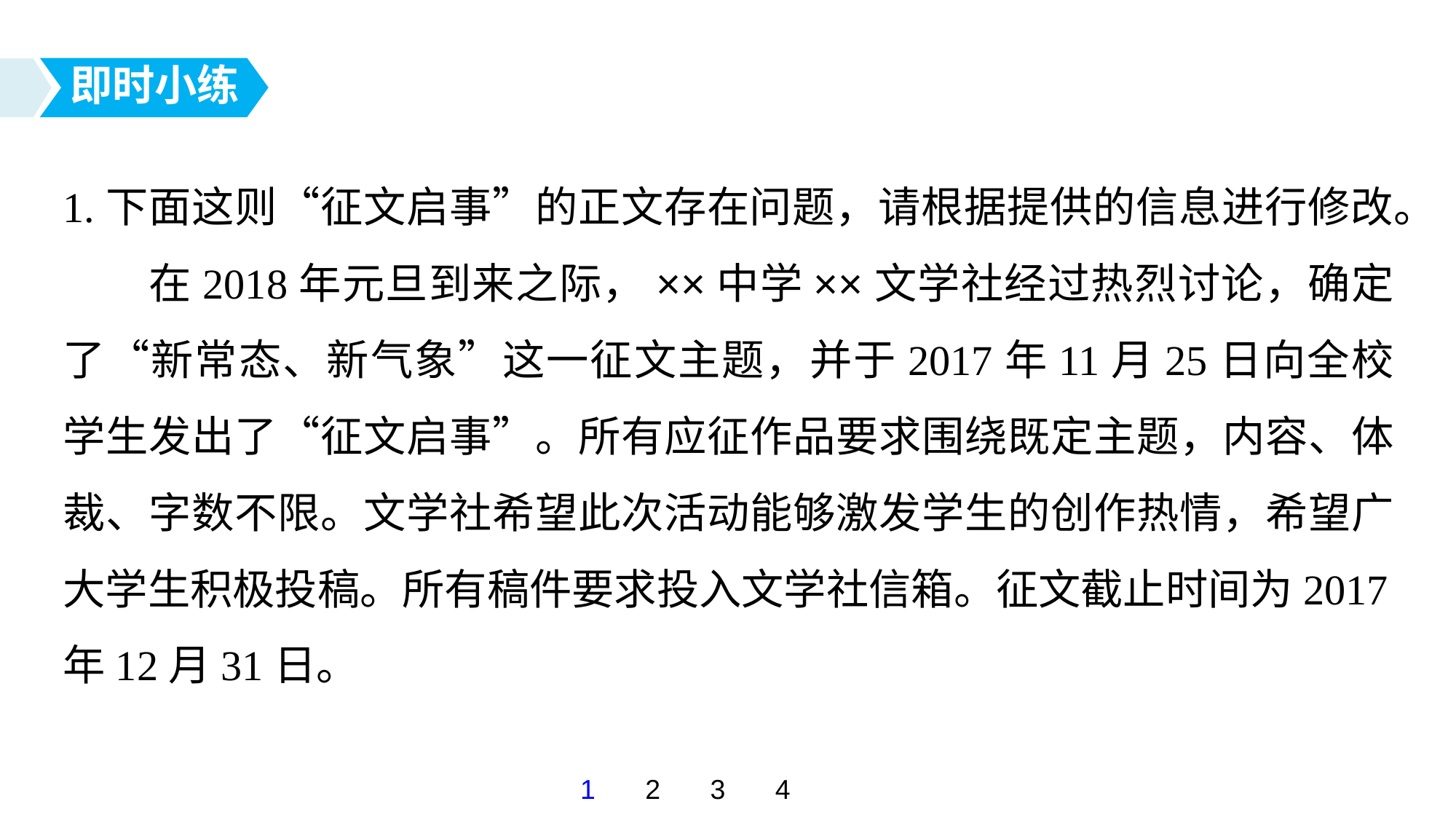

即时小练

1.下面这则“征文启事”的正文存在问题，请根据提供的信息进行修改。
在2018年元旦到来之际，××中学××文学社经过热烈讨论，确定了“新常态、新气象”这一征文主题，并于2017年11月25日向全校学生发出了“征文启事”。所有应征作品要求围绕既定主题，内容、体裁、字数不限。文学社希望此次活动能够激发学生的创作热情，希望广大学生积极投稿。所有稿件要求投入文学社信箱。征文截止时间为2017年12月31日。
1
2
3
4